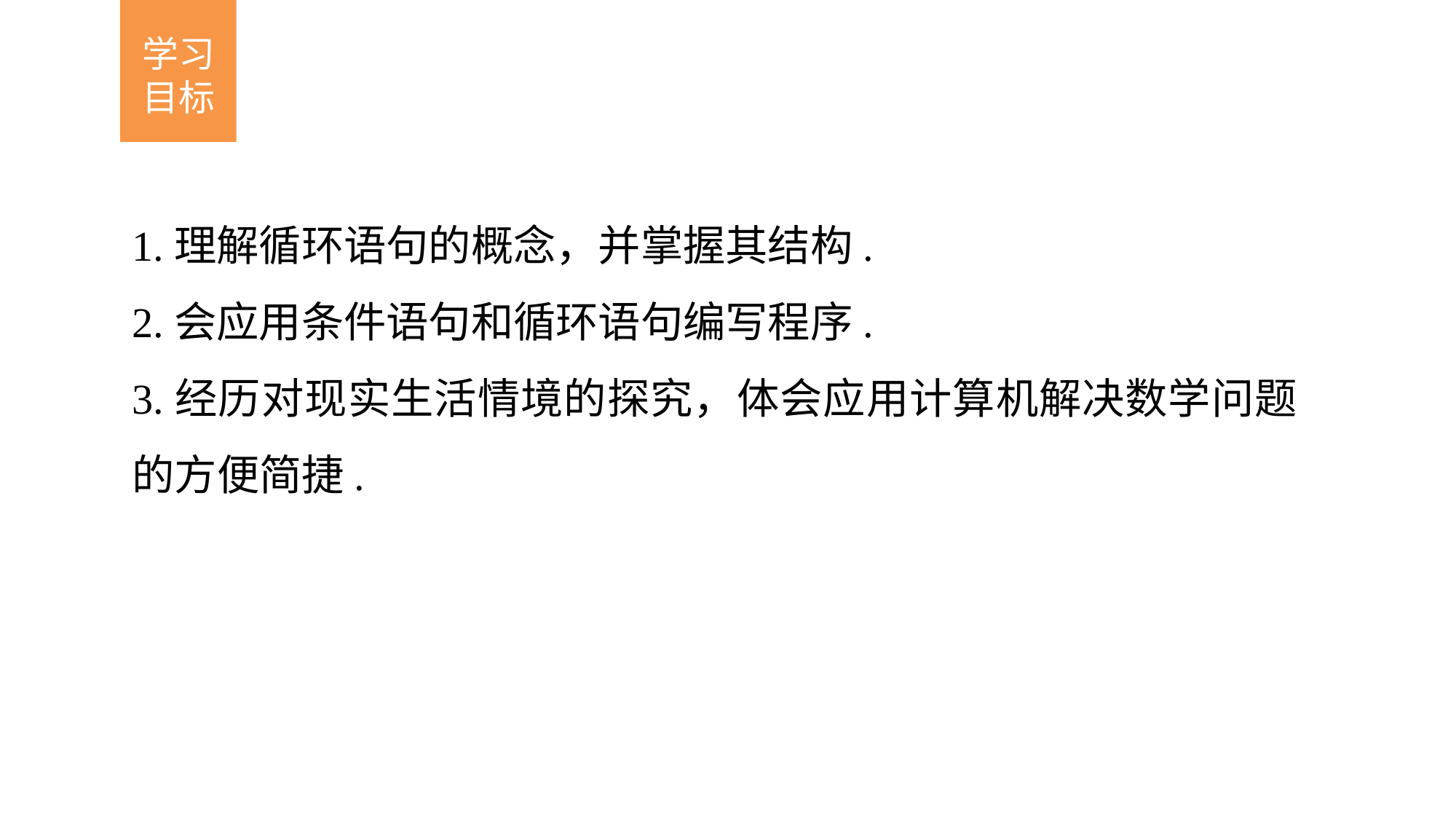

学习目标
1.理解循环语句的概念，并掌握其结构.
2.会应用条件语句和循环语句编写程序.
3.经历对现实生活情境的探究，体会应用计算机解决数学问题的方便简捷.